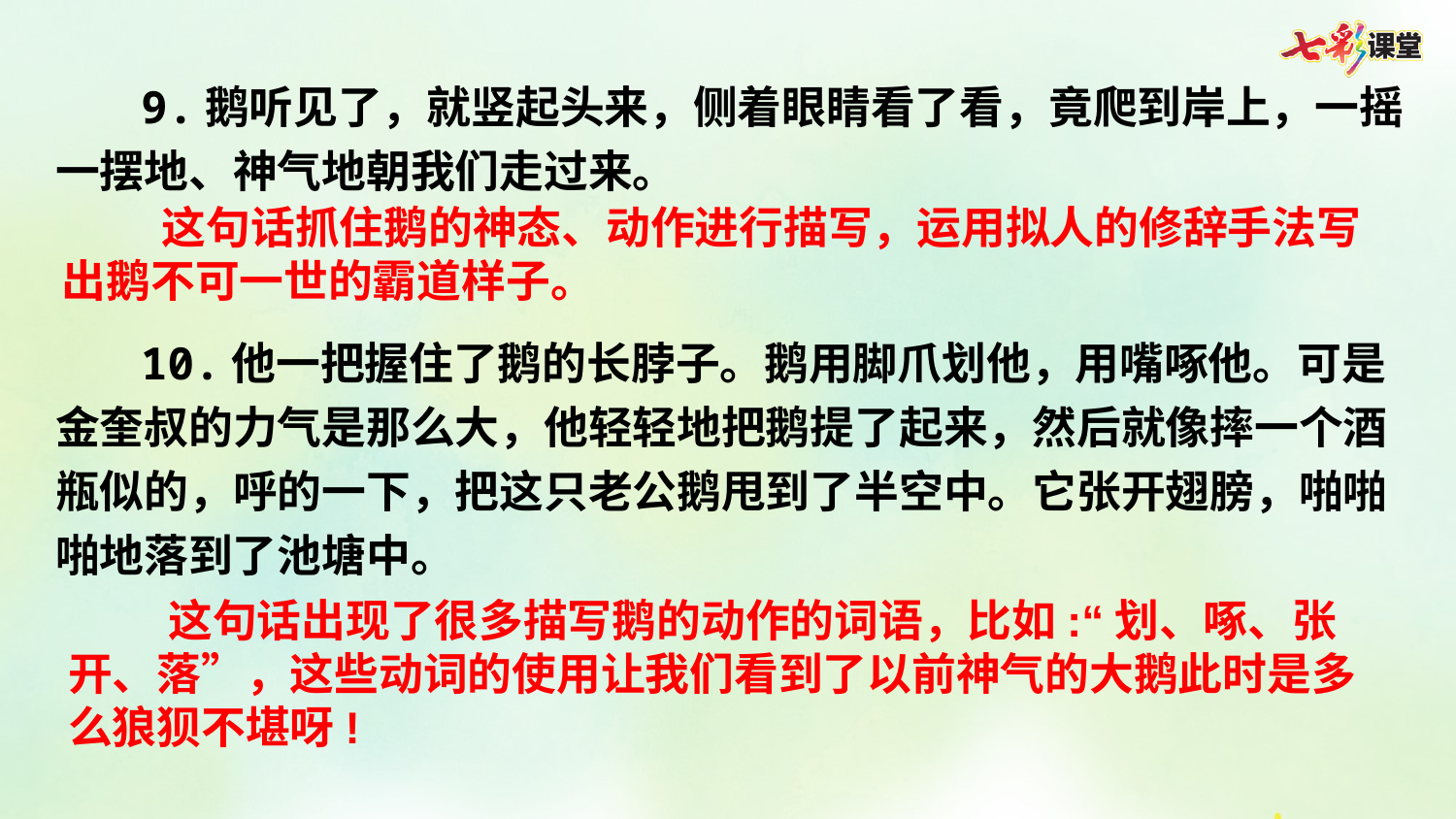

9.鹅听见了，就竖起头来，侧着眼睛看了看，竟爬到岸上，一摇一摆地、神气地朝我们走过来。

10.他一把握住了鹅的长脖子。鹅用脚爪划他，用嘴啄他。可是金奎叔的力气是那么大，他轻轻地把鹅提了起来，然后就像摔一个酒瓶似的，呼的一下，把这只老公鹅甩到了半空中。它张开翅膀，啪啪啪地落到了池塘中。
这句话抓住鹅的神态、动作进行描写，运用拟人的修辞手法写出鹅不可一世的霸道样子。
这句话出现了很多描写鹅的动作的词语，比如:“划、啄、张开、落”，这些动词的使用让我们看到了以前神气的大鹅此时是多么狼狈不堪呀!